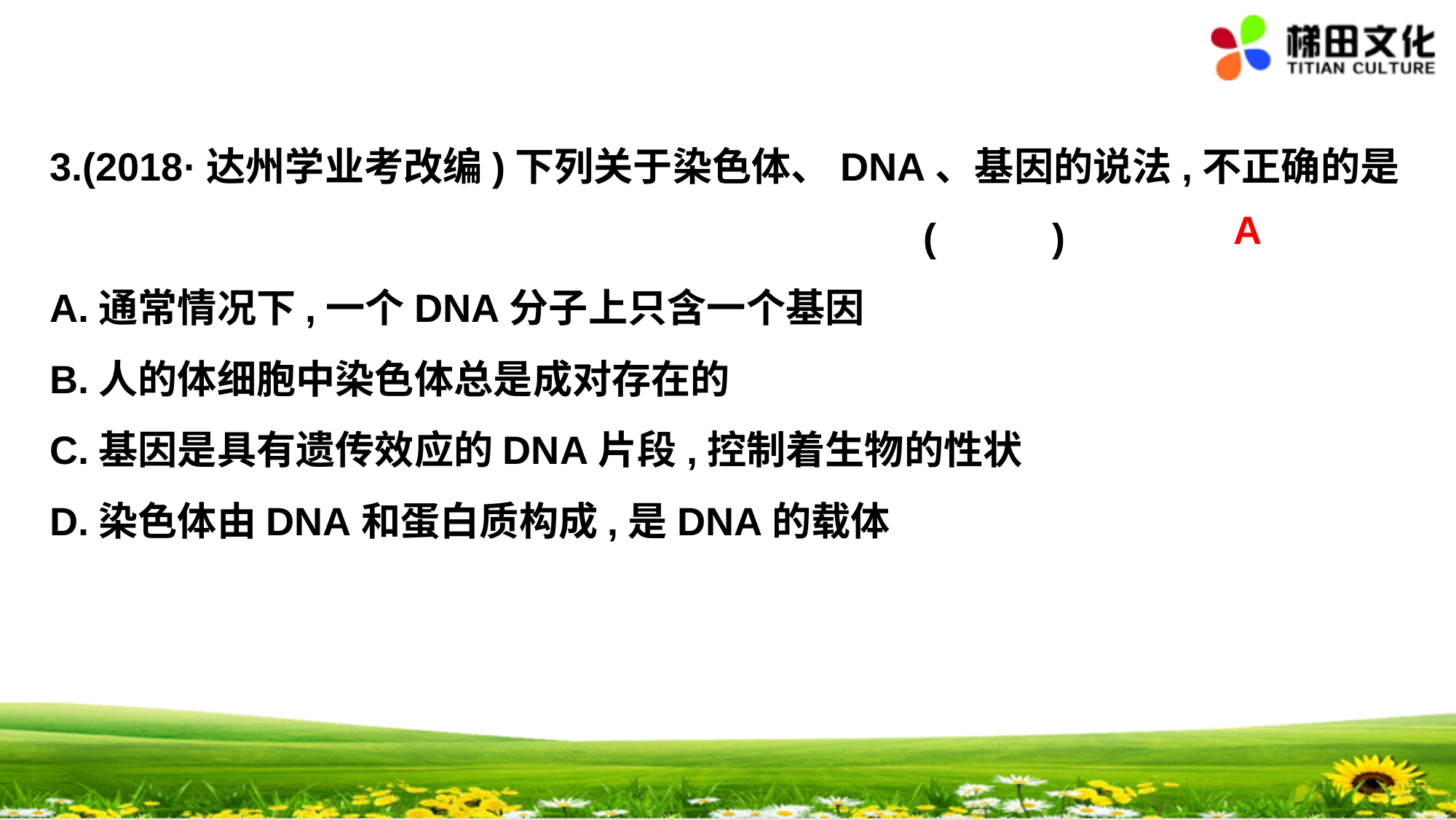

3.(2018·达州学业考改编)下列关于染色体、DNA、基因的说法,不正确的是
								(　  　)
A.通常情况下,一个DNA分子上只含一个基因
B.人的体细胞中染色体总是成对存在的
C.基因是具有遗传效应的DNA片段,控制着生物的性状
D.染色体由DNA和蛋白质构成,是DNA的载体
A